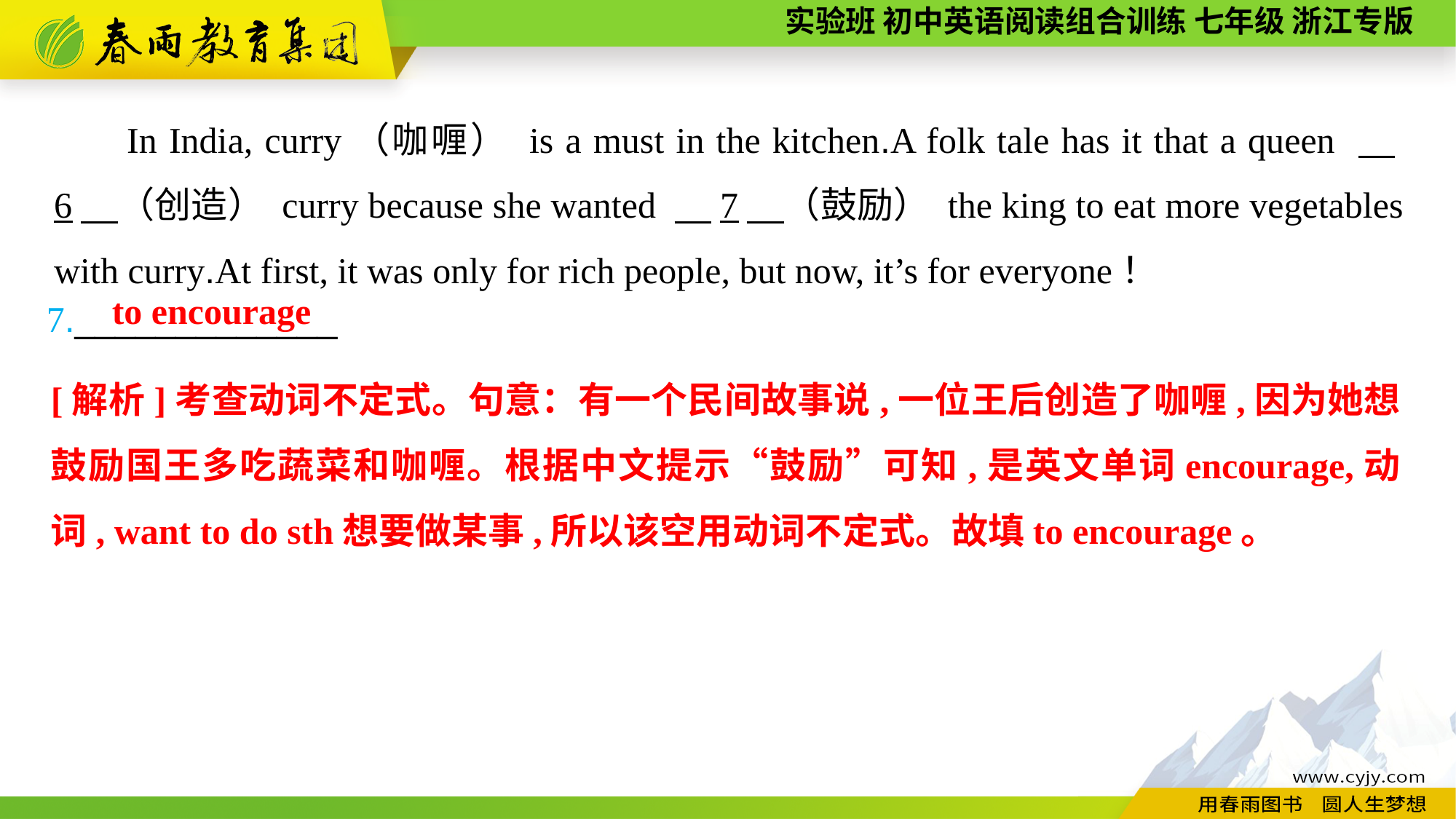

In India, curry（咖喱） is a must in the kitchen.A folk tale has it that a queen 　6　（创造） curry because she wanted 　7　（鼓励） the king to eat more vegetables with curry.At first, it was only for rich people, but now, it’s for everyone！
to encourage
7._____________
[解析]考查动词不定式。句意：有一个民间故事说,一位王后创造了咖喱,因为她想鼓励国王多吃蔬菜和咖喱。根据中文提示“鼓励”可知,是英文单词encourage,动词, want to do sth想要做某事,所以该空用动词不定式。故填to encourage。